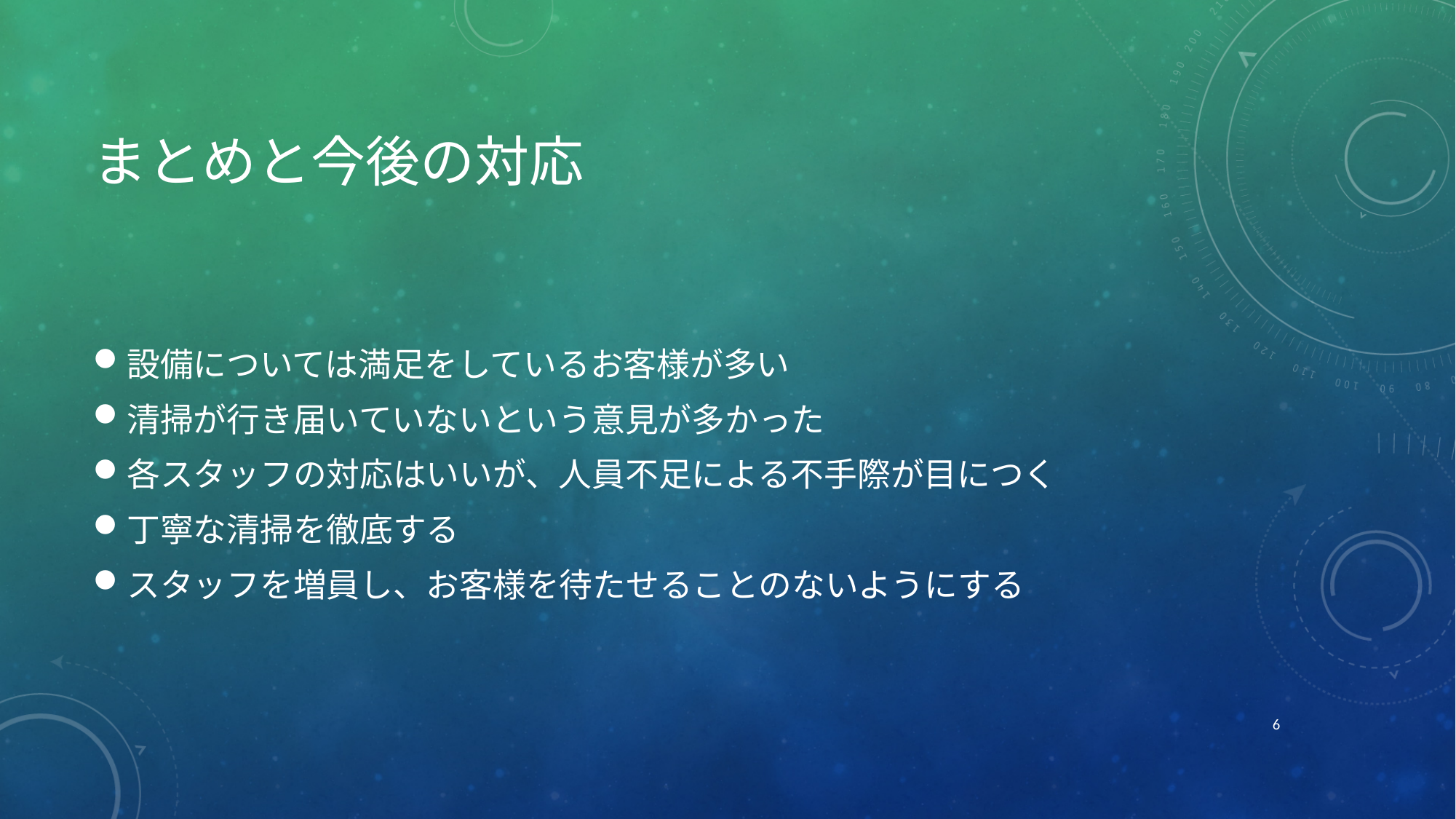

# まとめと今後の対応
設備については満足をしているお客様が多い
清掃が行き届いていないという意見が多かった
各スタッフの対応はいいが、人員不足による不手際が目につく
丁寧な清掃を徹底する
スタッフを増員し、お客様を待たせることのないようにする
6